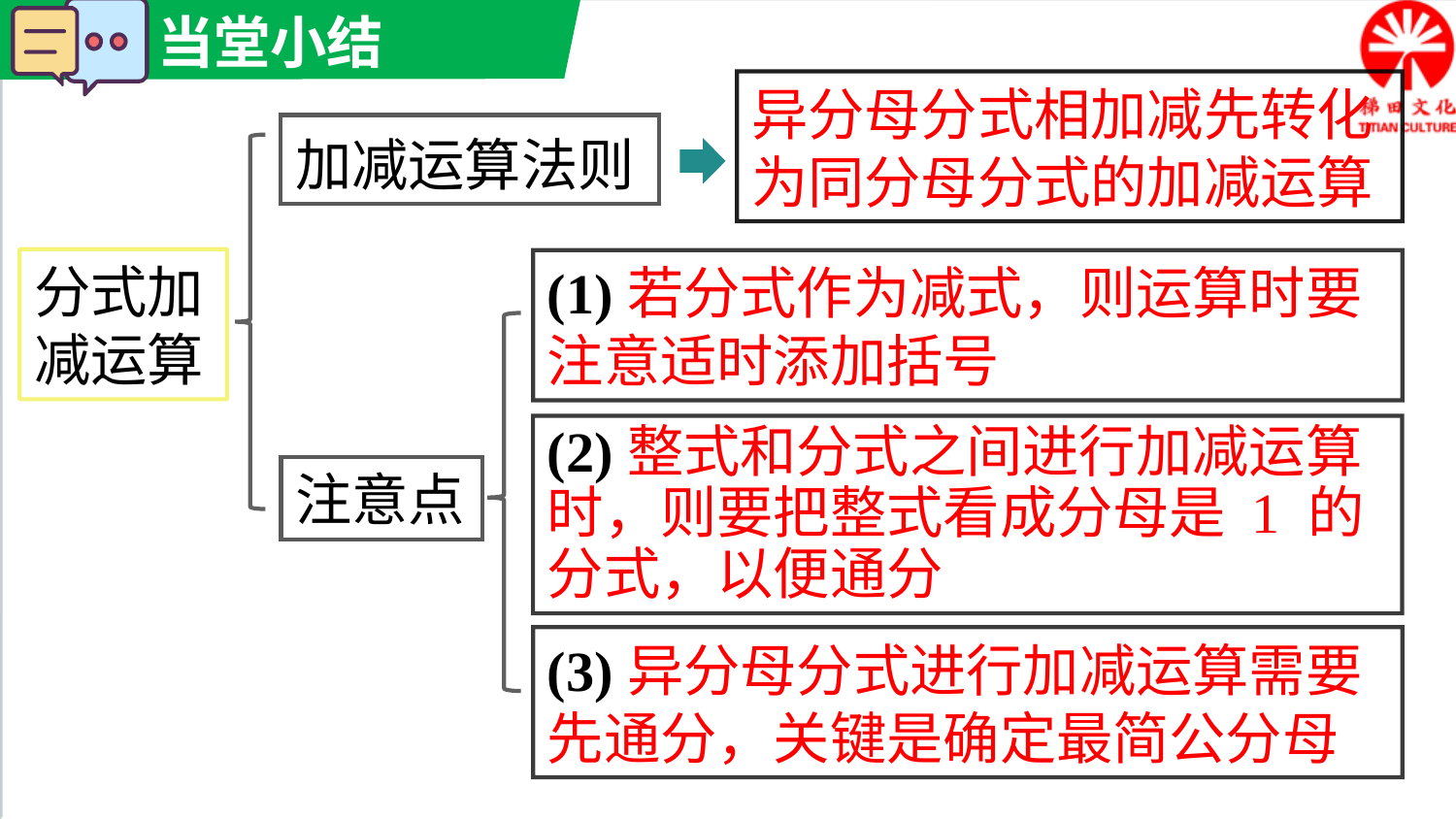

异分母分式相加减先转化为同分母分式的加减运算
加减运算法则

分式加减运算
(1)若分式作为减式，则运算时要注意适时添加括号

(2)整式和分式之间进行加减运算时，则要把整式看成分母是 1 的分式，以便通分
注意点
(3)异分母分式进行加减运算需要先通分，关键是确定最简公分母